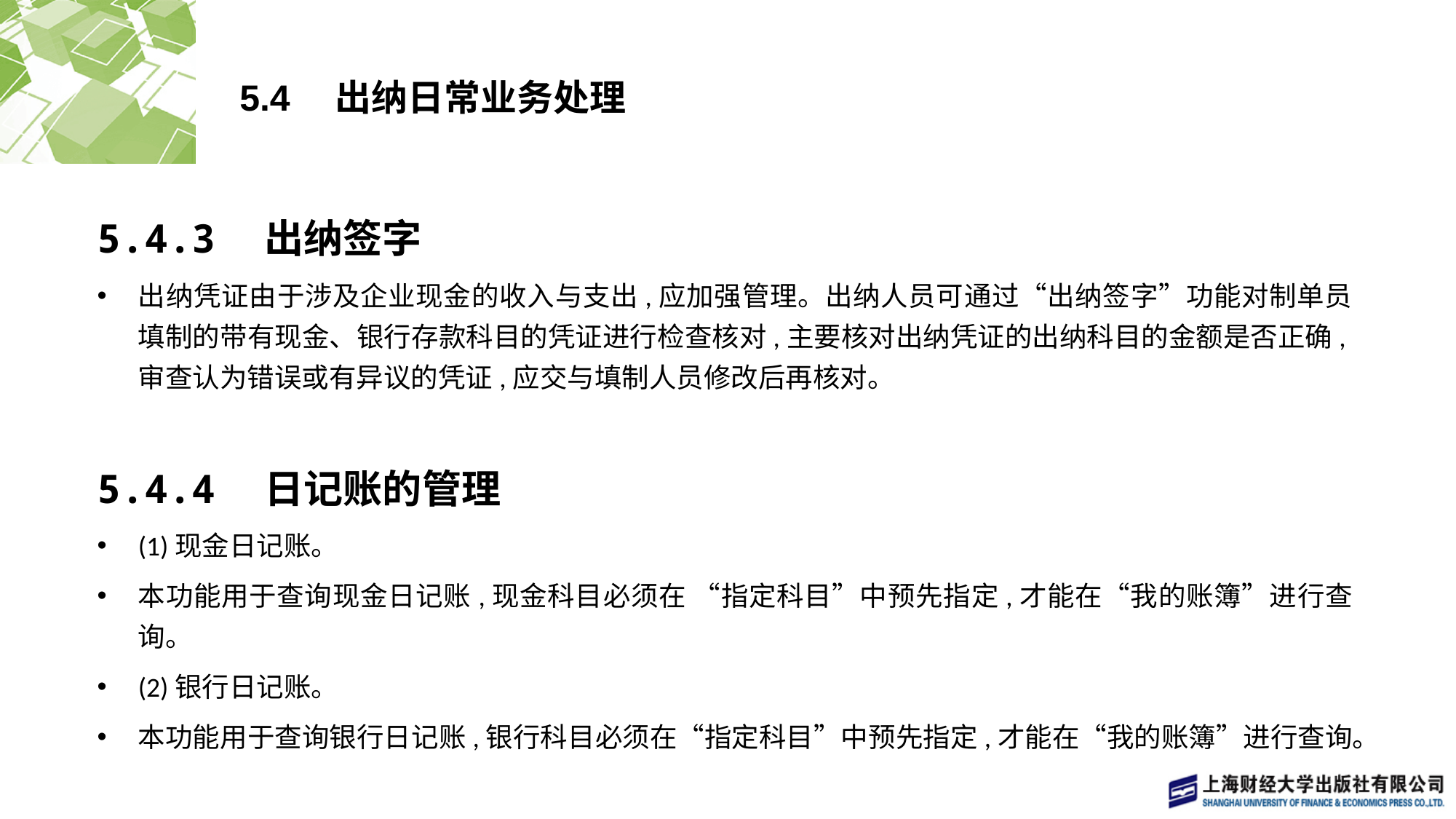

# 5.4　出纳日常业务处理
5.4.3　出纳签字
出纳凭证由于涉及企业现金的收入与支出,应加强管理。出纳人员可通过“出纳签字”功能对制单员填制的带有现金、银行存款科目的凭证进行检查核对,主要核对出纳凭证的出纳科目的金额是否正确,审查认为错误或有异议的凭证,应交与填制人员修改后再核对。

5.4.4　日记账的管理
(1)现金日记账。
本功能用于查询现金日记账,现金科目必须在 “指定科目”中预先指定,才能在“我的账簿”进行查询。
(2)银行日记账。
本功能用于查询银行日记账,银行科目必须在“指定科目”中预先指定,才能在“我的账簿”进行查询。